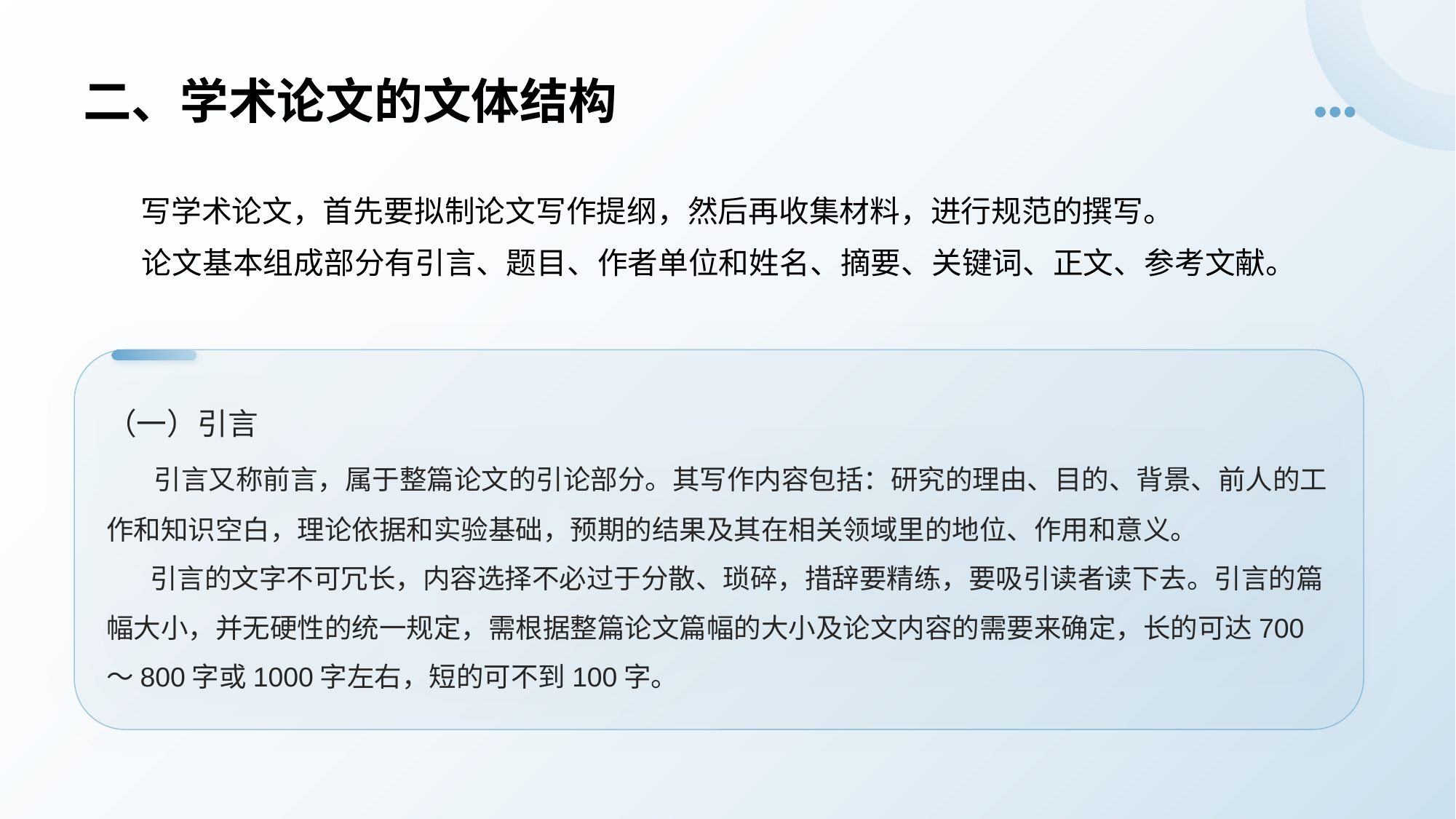

# 二、学术论文的文体结构
   写学术论文，首先要拟制论文写作提纲，然后再收集材料，进行规范的撰写。
    论文基本组成部分有引言、题目、作者单位和姓名、摘要、关键词、正文、参考文献。

（一）引言
      引言又称前言，属于整篇论文的引论部分。其写作内容包括：研究的理由、目的、背景、前人的工作和知识空白，理论依据和实验基础，预期的结果及其在相关领域里的地位、作用和意义。
      引言的文字不可冗长，内容选择不必过于分散、琐碎，措辞要精练，要吸引读者读下去。引言的篇幅大小，并无硬性的统一规定，需根据整篇论文篇幅的大小及论文内容的需要来确定，长的可达700～800字或1000字左右，短的可不到100字。